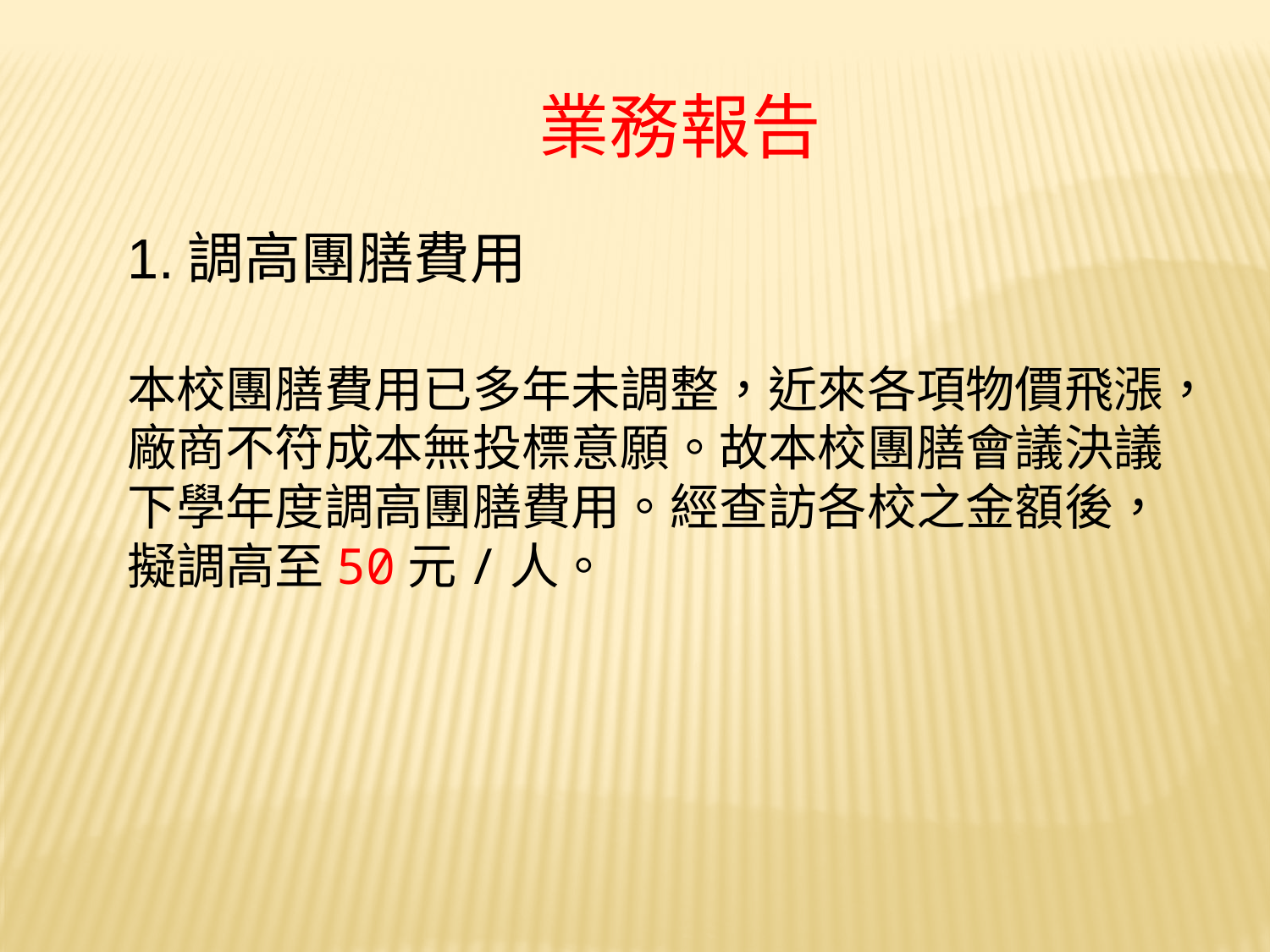

業務報告
1.調高團膳費用

本校團膳費用已多年未調整，近來各項物價飛漲，廠商不符成本無投標意願。故本校團膳會議決議下學年度調高團膳費用。經查訪各校之金額後，擬調高至50元/人。